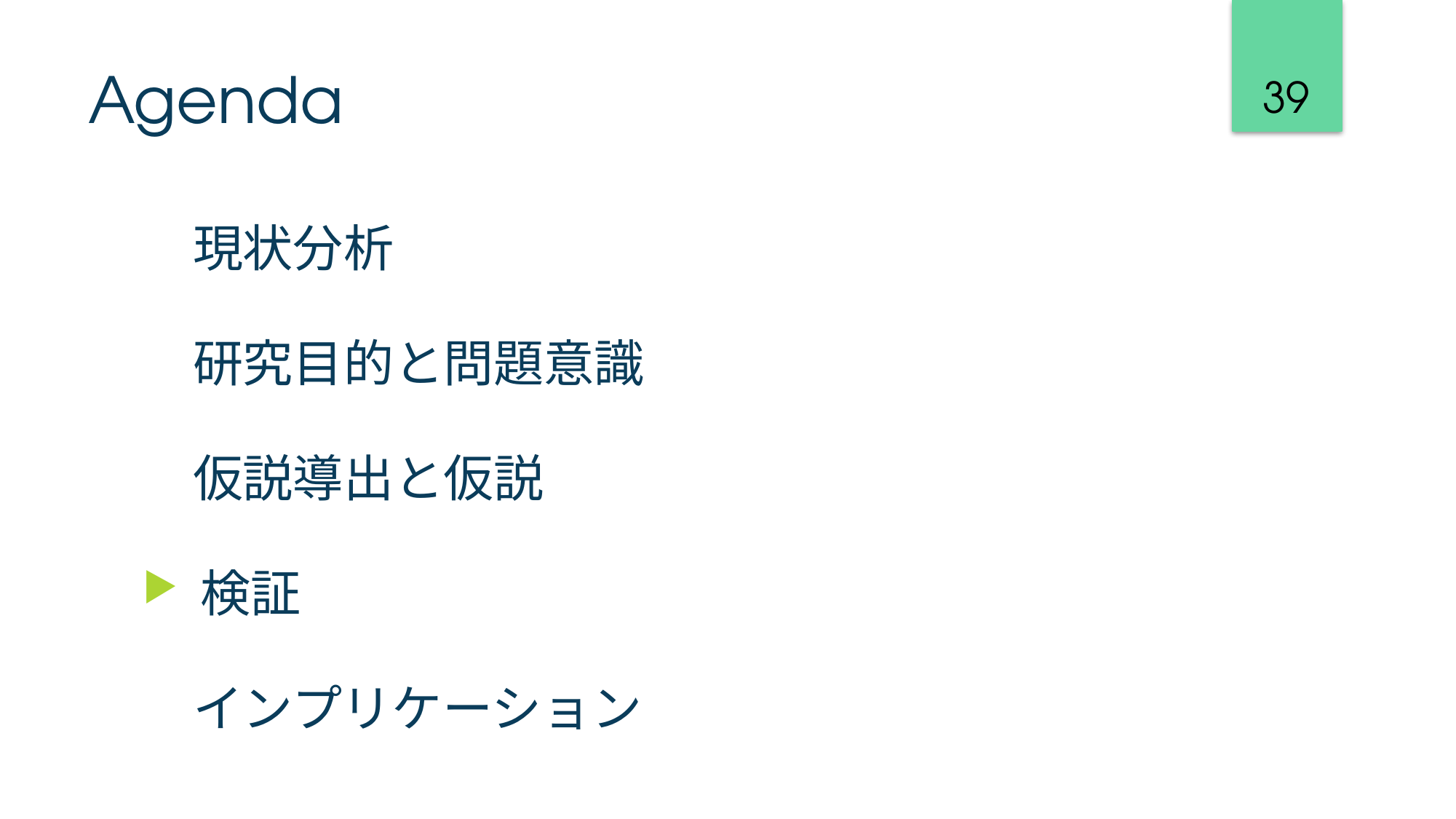

39
# Agenda
　現状分析
　研究目的と問題意識
　仮説導出と仮説
 検証
　インプリケーション